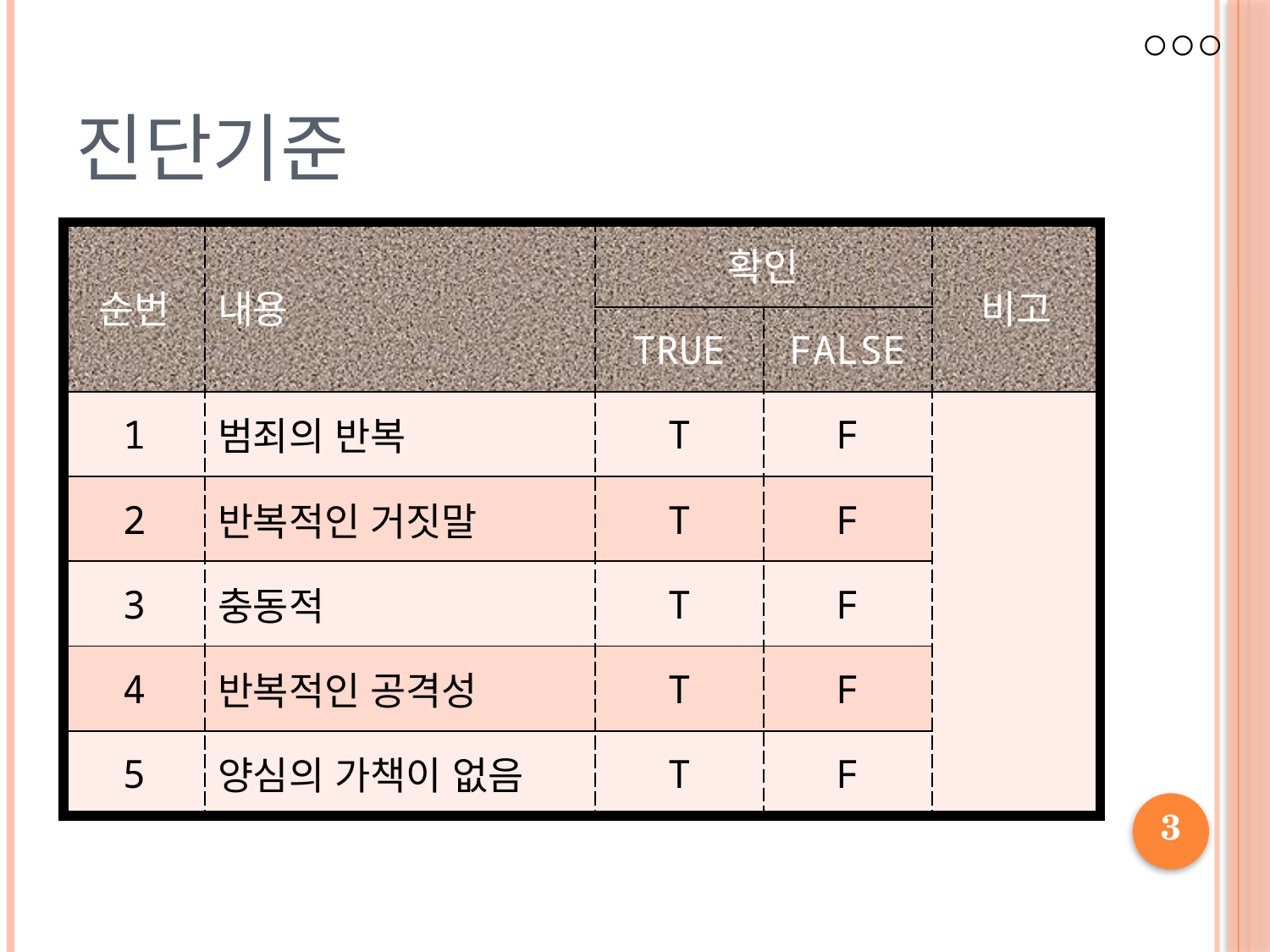

# 진단기준
| 순번 | 내용 | 확인 |  | 비고 |
| --- | --- | --- | --- | --- |
|  |  | TRUE | FALSE |  |
| 1 | 범죄의 반복 | T | F |  |
| 2 | 반복적인 거짓말 | T | F |  |
| 3 | 충동적 | T | F |  |
| 4 | 반복적인 공격성 | T | F |  |
| 5 | 양심의 가책이 없음 | T | F |  |
3